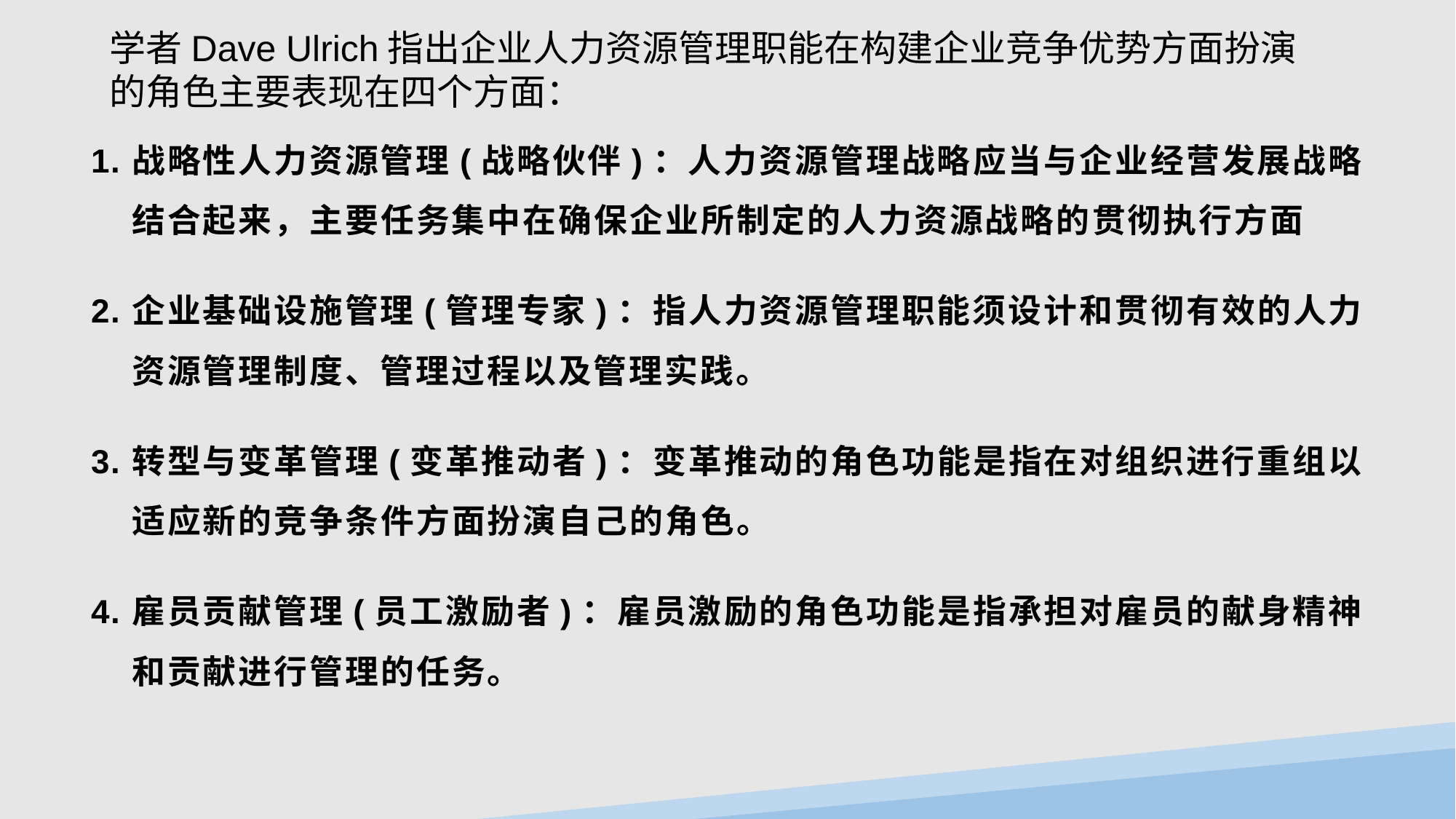

学者Dave Ulrich指出企业人力资源管理职能在构建企业竞争优势方面扮演的角色主要表现在四个方面：

战略性人力资源管理(战略伙伴)：人力资源管理战略应当与企业经营发展战略结合起来，主要任务集中在确保企业所制定的人力资源战略的贯彻执行方面
企业基础设施管理(管理专家)：指人力资源管理职能须设计和贯彻有效的人力资源管理制度、管理过程以及管理实践。
转型与变革管理(变革推动者)：变革推动的角色功能是指在对组织进行重组以适应新的竞争条件方面扮演自己的角色。
雇员贡献管理(员工激励者)：雇员激励的角色功能是指承担对雇员的献身精神和贡献进行管理的任务。